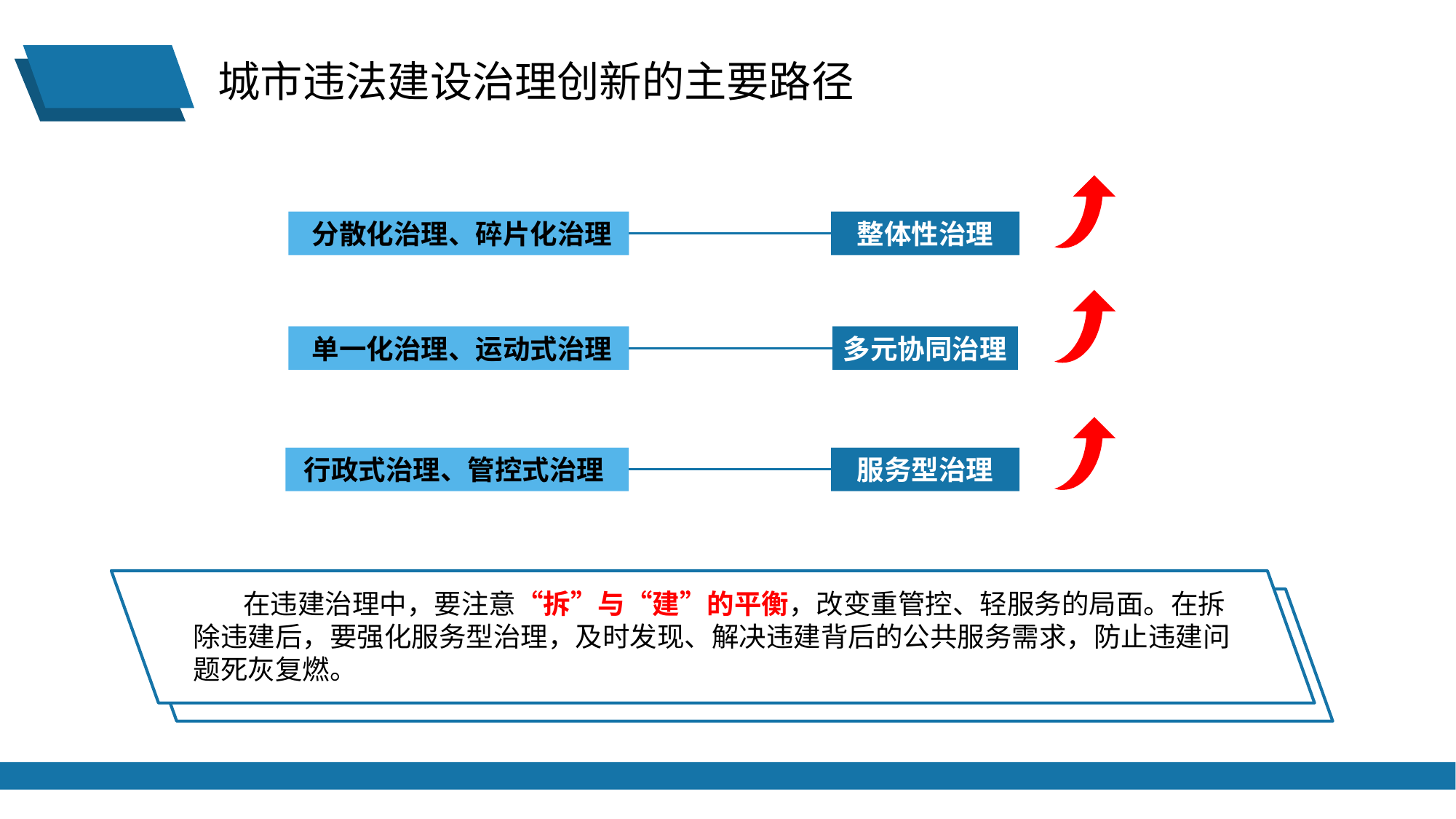

城市违法建设治理创新的主要路径

 分散化治理、碎片化治理
整体性治理

 单一化治理、运动式治理
多元协同治理

行政式治理、管控式治理
服务型治理

       在违建治理中，要注意“拆”与“建”的平衡，改变重管控、轻服务的局面。在拆除违建后，要强化服务型治理，及时发现、解决违建背后的公共服务需求，防止违建问题死灰复燃。